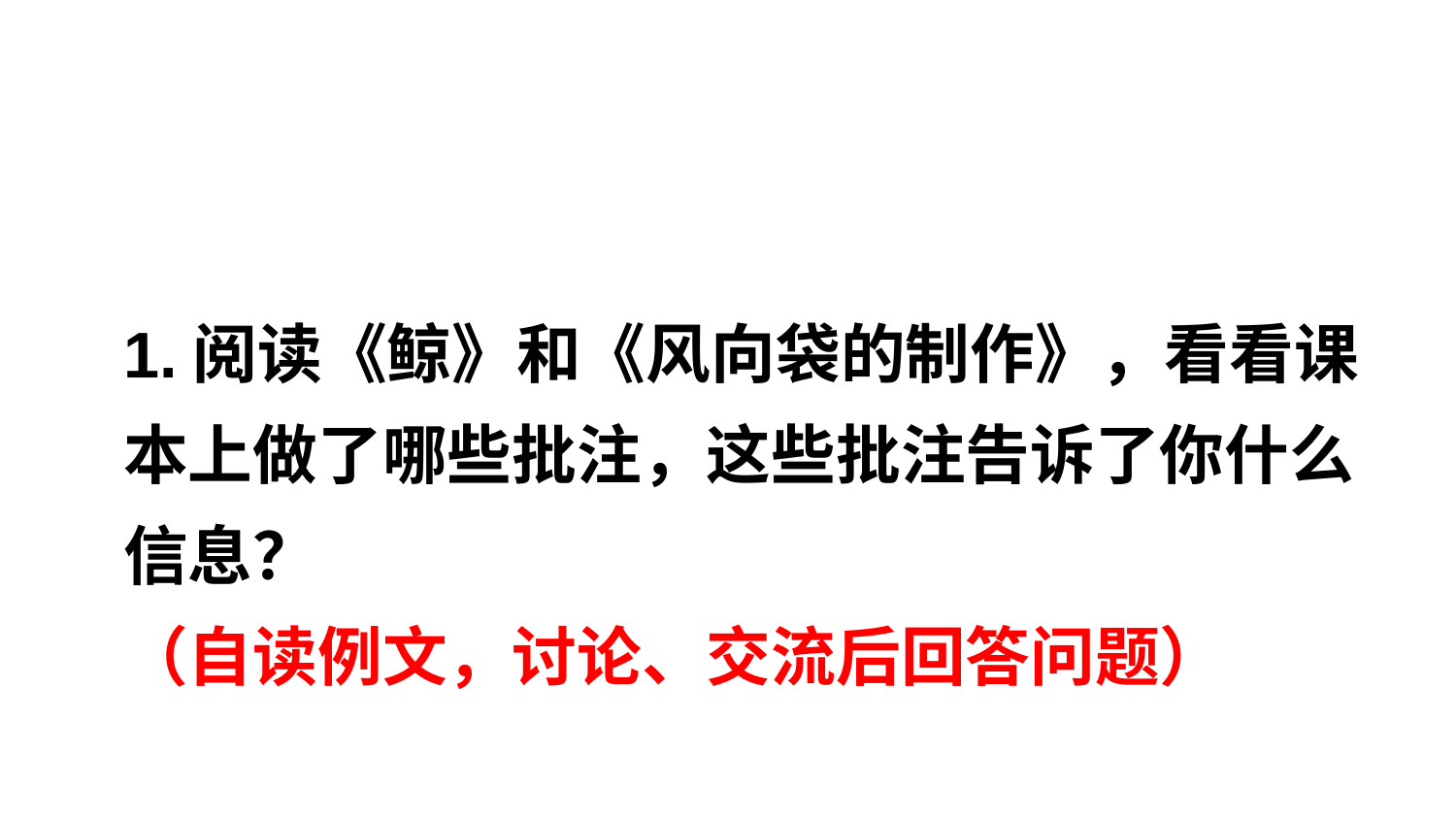

1.阅读《鲸》和《风向袋的制作》，看看课本上做了哪些批注，这些批注告诉了你什么信息？
（自读例文，讨论、交流后回答问题）